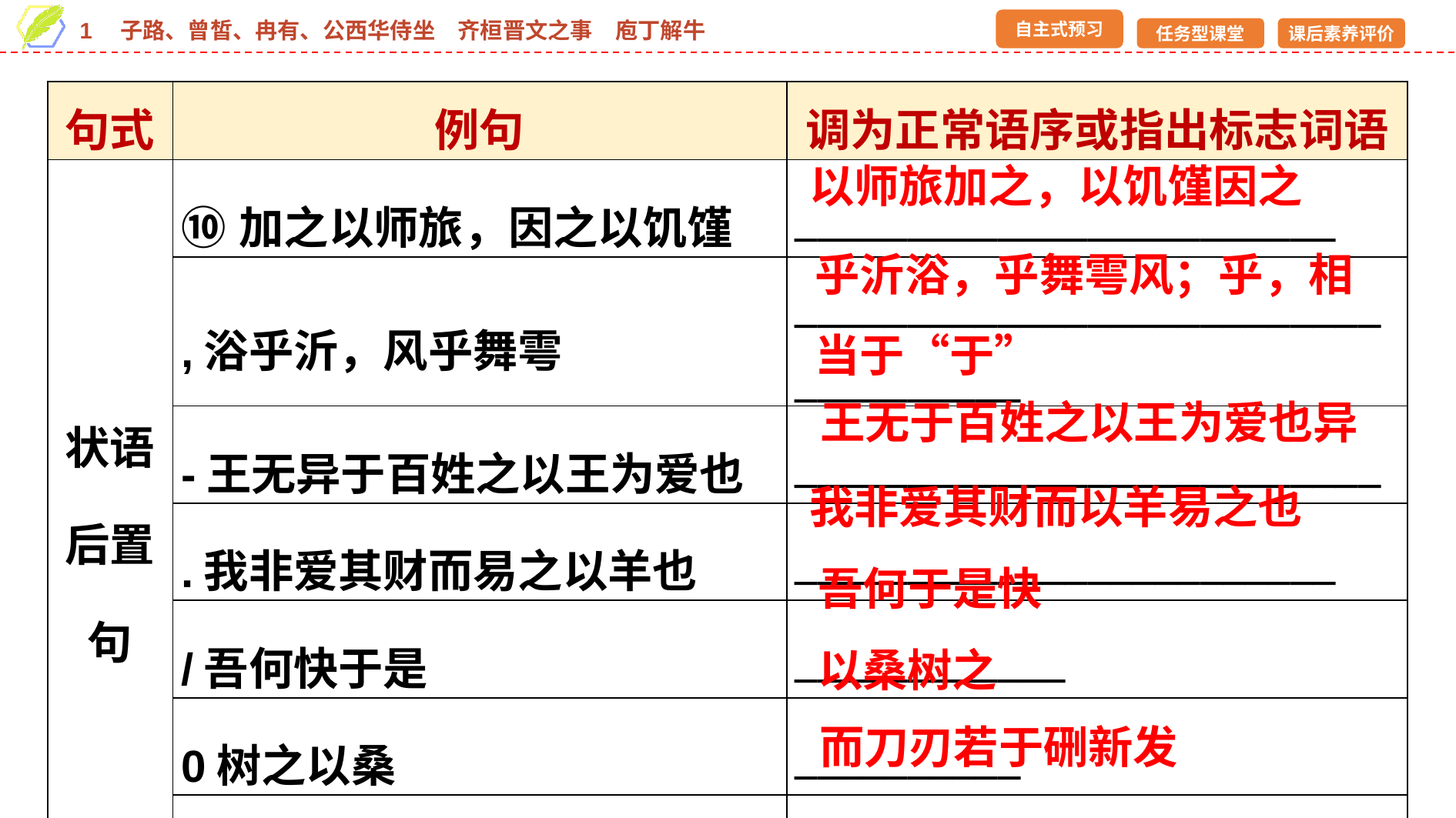

| 句式 | 例句 | 调为正常语序或指出标志词语 |
| --- | --- | --- |
| 状语后置句 | ⑩加之以师旅，因之以饥馑 | \_\_\_\_\_\_\_\_\_\_\_\_\_\_\_\_\_\_\_\_\_\_\_\_ |
|  | ,浴乎沂，风乎舞雩 | \_\_\_\_\_\_\_\_\_\_\_\_\_\_\_\_\_\_\_\_\_\_\_\_\_\_\_\_\_\_\_\_\_\_\_\_ |
|  | -王无异于百姓之以王为爱也 | \_\_\_\_\_\_\_\_\_\_\_\_\_\_\_\_\_\_\_\_\_\_\_\_\_\_ |
|  | .我非爱其财而易之以羊也 | \_\_\_\_\_\_\_\_\_\_\_\_\_\_\_\_\_\_\_\_\_\_\_\_ |
|  | /吾何快于是 | \_\_\_\_\_\_\_\_\_\_\_\_ |
|  | 0树之以桑 | \_\_\_\_\_\_\_\_\_\_ |
|  | 1而刀刃若新发于硎 | \_\_\_\_\_\_\_\_\_\_\_\_\_\_\_\_\_\_ |
以师旅加之，以饥馑因之
乎沂浴，乎舞雩风；乎，相当于“于”
王无于百姓之以王为爱也异
我非爱其财而以羊易之也
吾何于是快
以桑树之
而刀刃若于硎新发